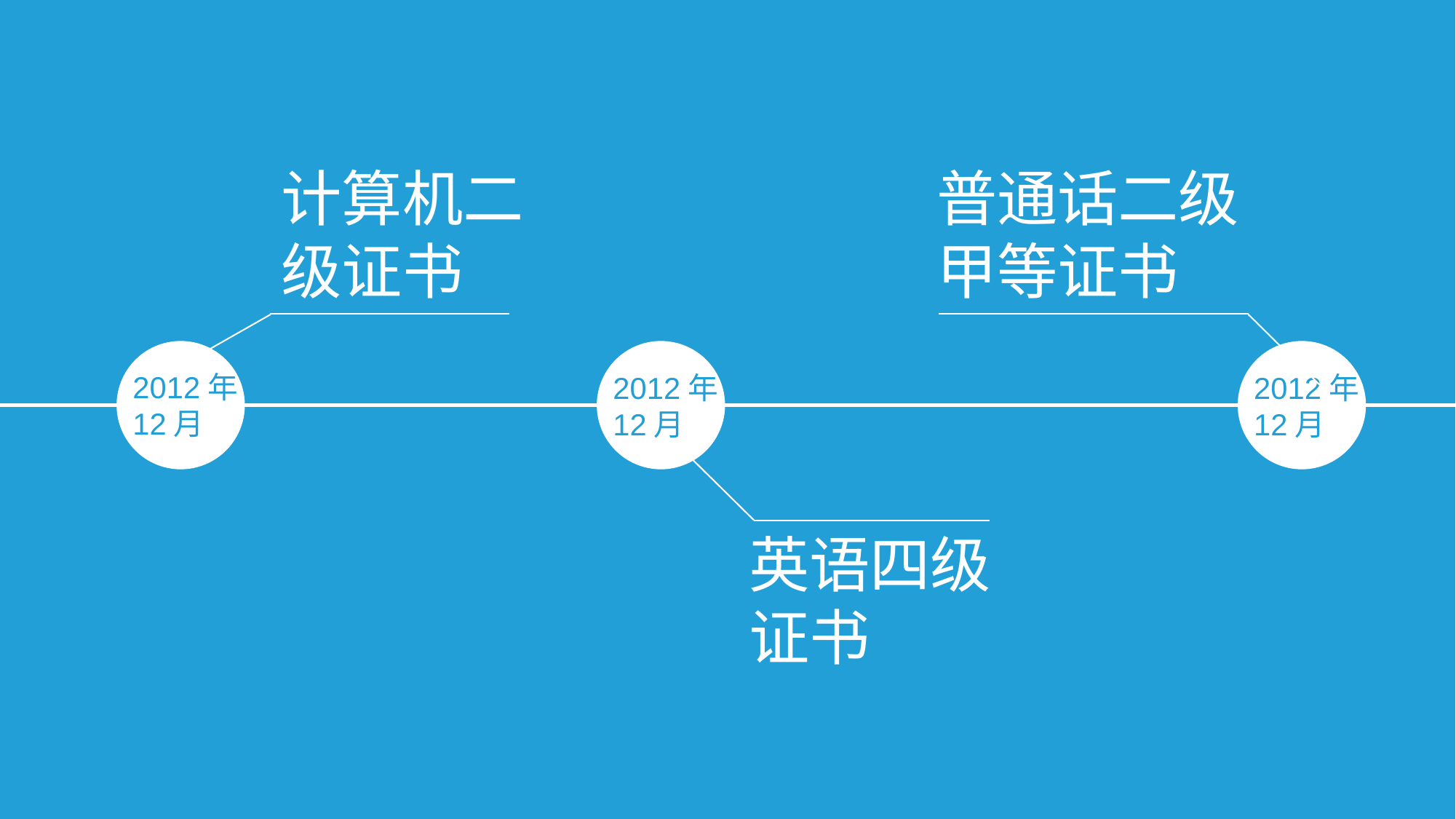

普通话二级甲等证书
计算机二级证书

2012年
12月
2012年
12月
2012年
12月
英语四级证书